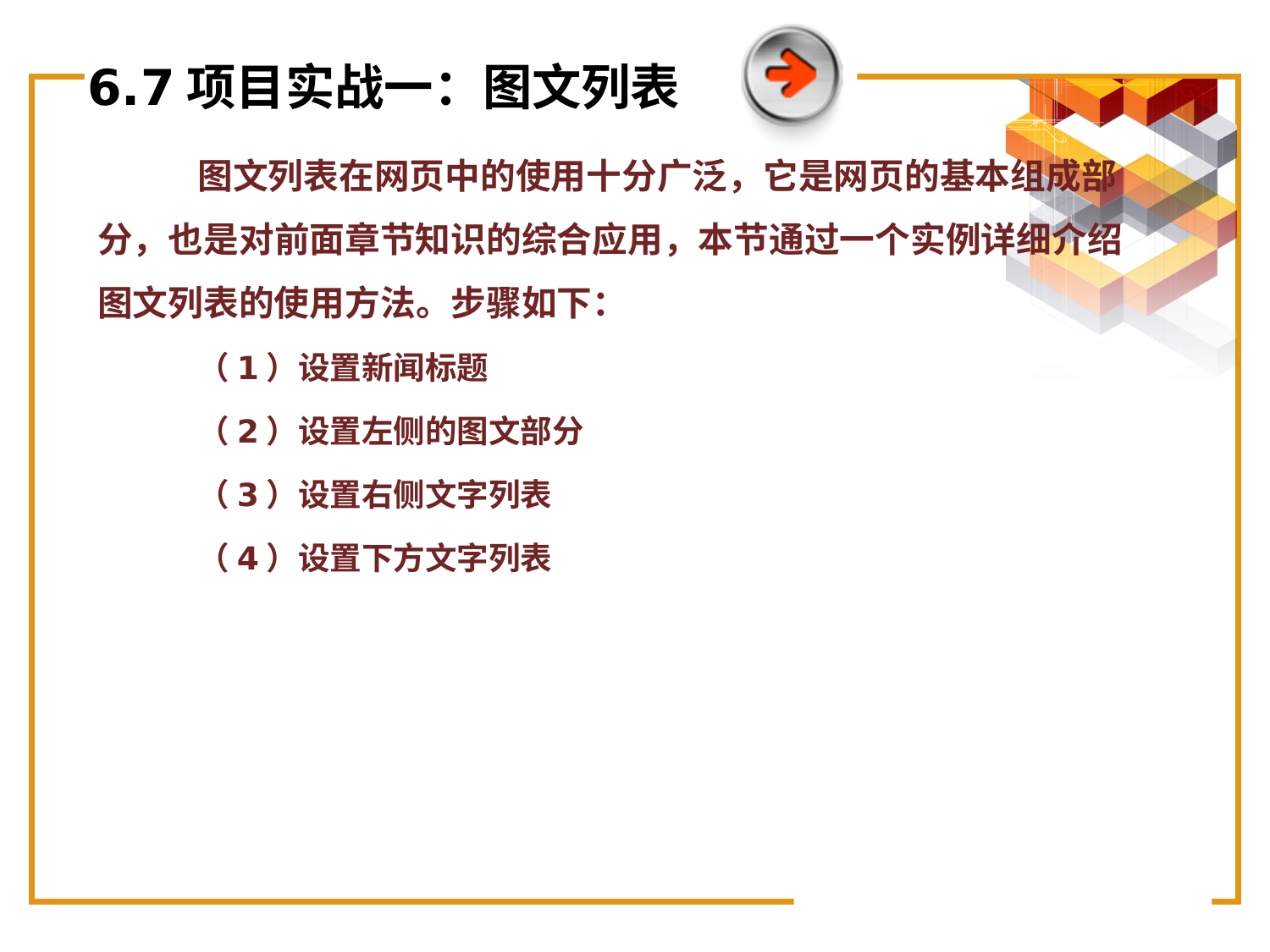

# 6.7项目实战一：图文列表
图文列表在网页中的使用十分广泛，它是网页的基本组成部分，也是对前面章节知识的综合应用，本节通过一个实例详细介绍图文列表的使用方法。步骤如下：
（1）设置新闻标题
（2）设置左侧的图文部分
（3）设置右侧文字列表
（4）设置下方文字列表